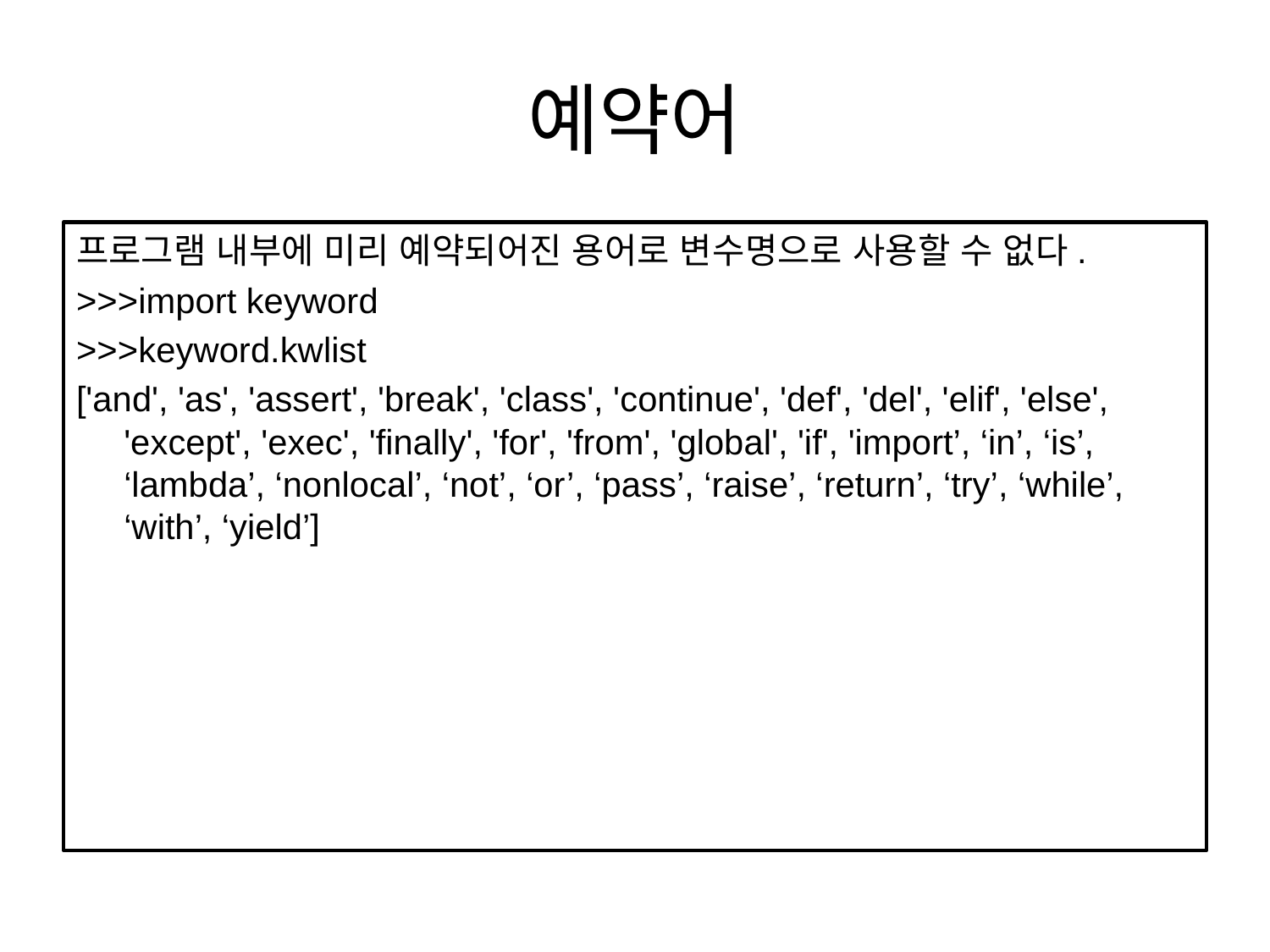

# 예약어
프로그램 내부에 미리 예약되어진 용어로 변수명으로 사용할 수 없다.
>>>import keyword
>>>keyword.kwlist
['and', 'as', 'assert', 'break', 'class', 'continue', 'def', 'del', 'elif', 'else', 'except', 'exec', 'finally', 'for', 'from', 'global', 'if', 'import’, ‘in’, ‘is’, ‘lambda’, ‘nonlocal’, ‘not’, ‘or’, ‘pass’, ‘raise’, ‘return’, ‘try’, ‘while’, ‘with’, ‘yield’]